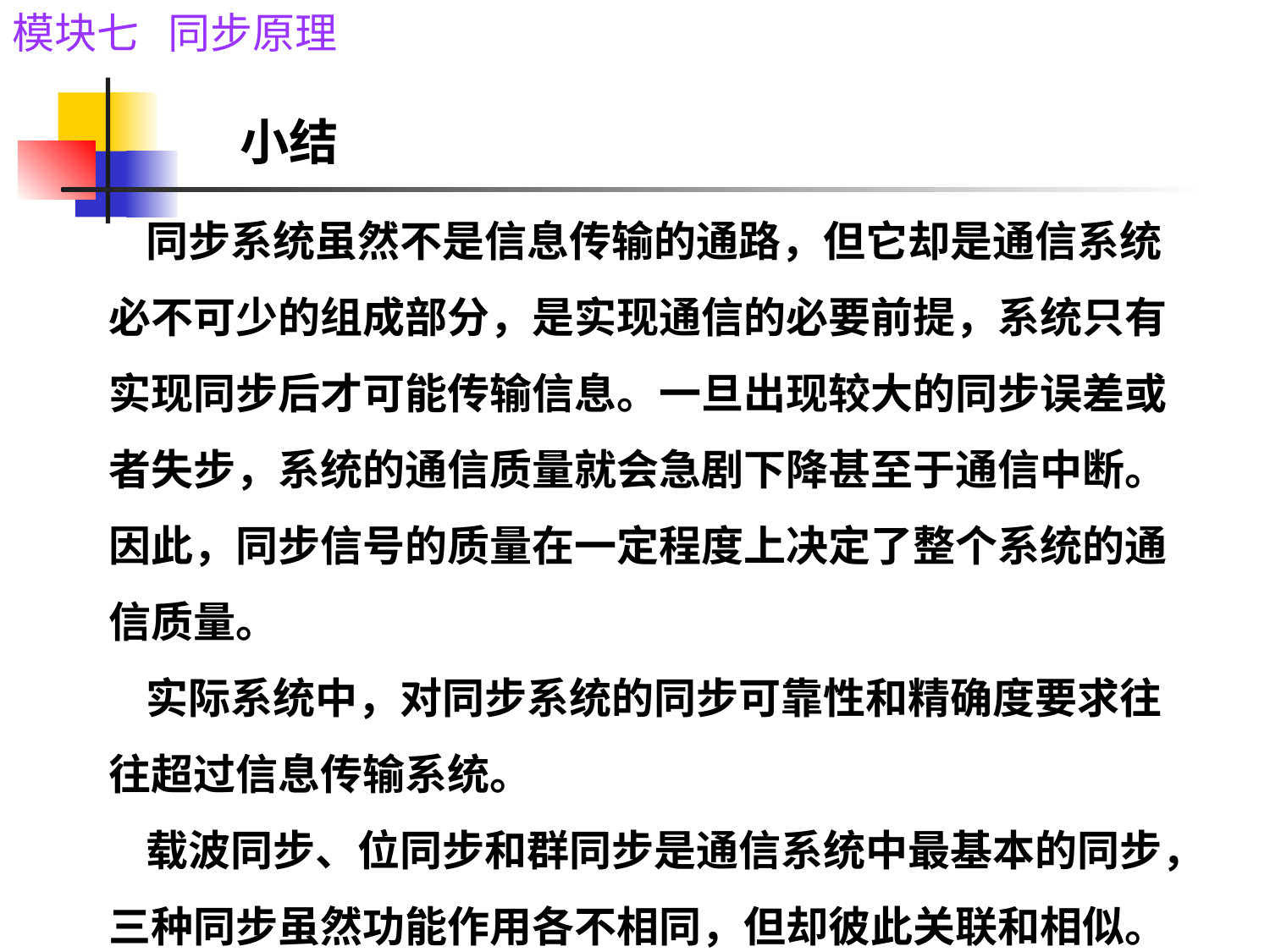

#
 小结
同步系统虽然不是信息传输的通路，但它却是通信系统必不可少的组成部分，是实现通信的必要前提，系统只有实现同步后才可能传输信息。一旦出现较大的同步误差或者失步，系统的通信质量就会急剧下降甚至于通信中断。因此，同步信号的质量在一定程度上决定了整个系统的通信质量。
实际系统中，对同步系统的同步可靠性和精确度要求往往超过信息传输系统。
载波同步、位同步和群同步是通信系统中最基本的同步，三种同步虽然功能作用各不相同，但却彼此关联和相似。